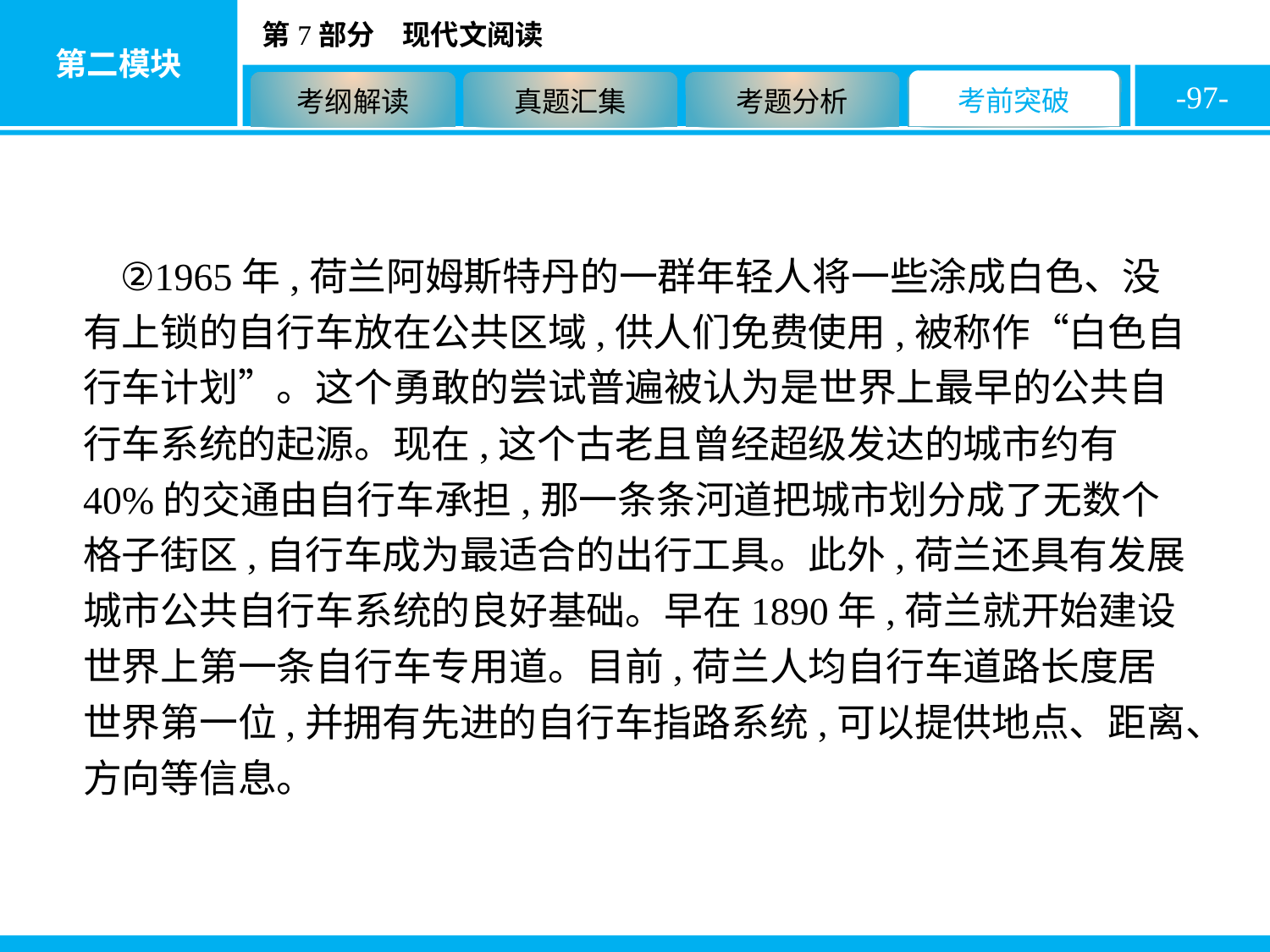

-97-
②1965年,荷兰阿姆斯特丹的一群年轻人将一些涂成白色、没有上锁的自行车放在公共区域,供人们免费使用,被称作“白色自行车计划”。这个勇敢的尝试普遍被认为是世界上最早的公共自行车系统的起源。现在,这个古老且曾经超级发达的城市约有40%的交通由自行车承担,那一条条河道把城市划分成了无数个格子街区,自行车成为最适合的出行工具。此外,荷兰还具有发展城市公共自行车系统的良好基础。早在1890年,荷兰就开始建设世界上第一条自行车专用道。目前,荷兰人均自行车道路长度居世界第一位,并拥有先进的自行车指路系统,可以提供地点、距离、方向等信息。